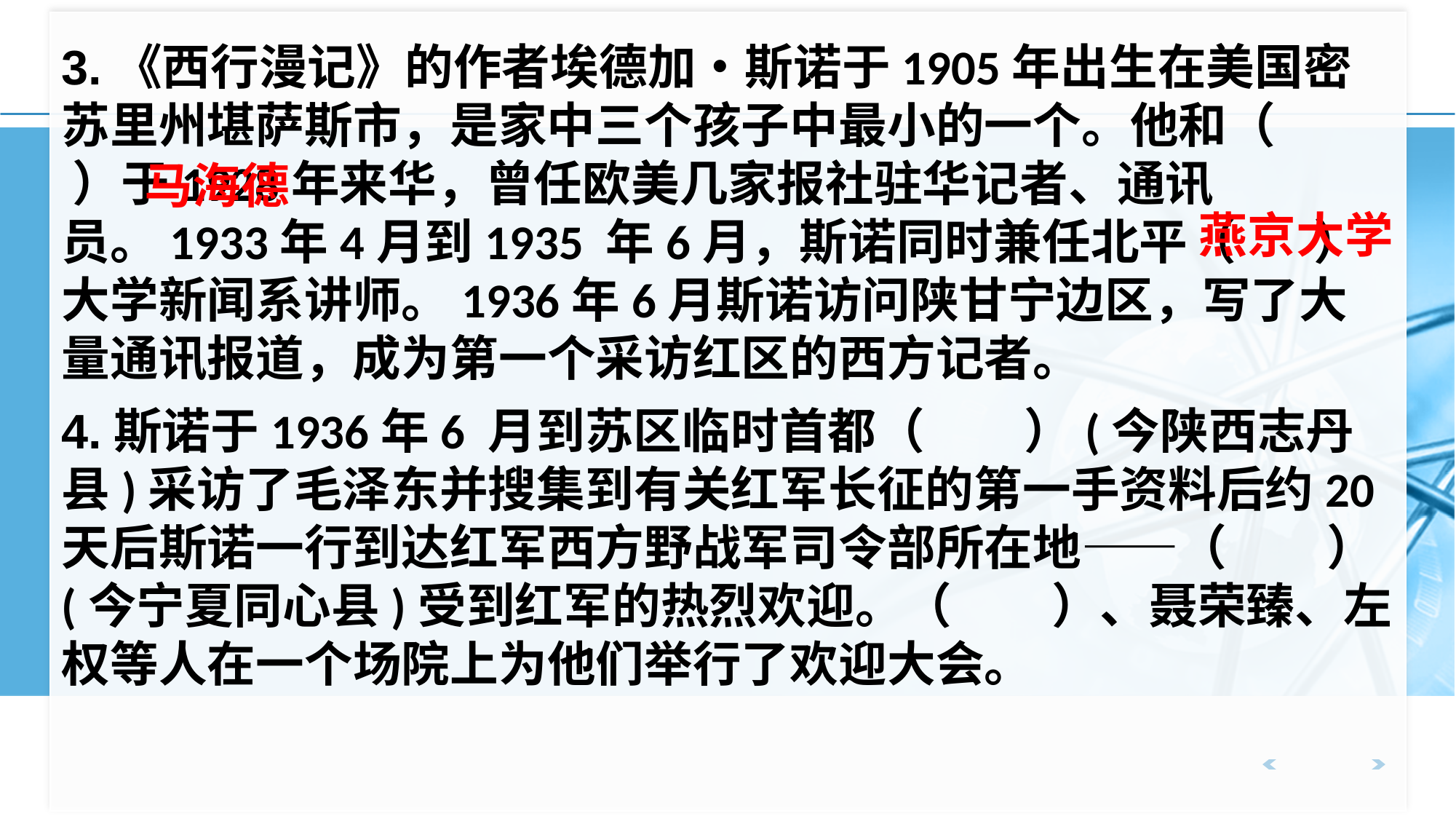

3.《西行漫记》的作者埃德加•斯诺于1905年出生在美国密苏里州堪萨斯市，是家中三个孩子中最小的一个。他和（        ）于1928年来华，曾任欧美几家报社驻华记者、通讯员。1933年4月到1935 年6月，斯诺同时兼任北平（       ）大学新闻系讲师。1936年6月斯诺访问陕甘宁边区，写了大量通讯报道，成为第一个采访红区的西方记者。
马海德
燕京大学
4.斯诺于1936年6 月到苏区临时首都（         ）(今陕西志丹县)采访了毛泽东并搜集到有关红军长征的第一手资料后约20天后斯诺一行到达红军西方野战军司令部所在地——（         ）(今宁夏同心县)受到红军的热烈欢迎。（         ）、聂荣臻、左权等人在一个场院上为他们举行了欢迎大会。